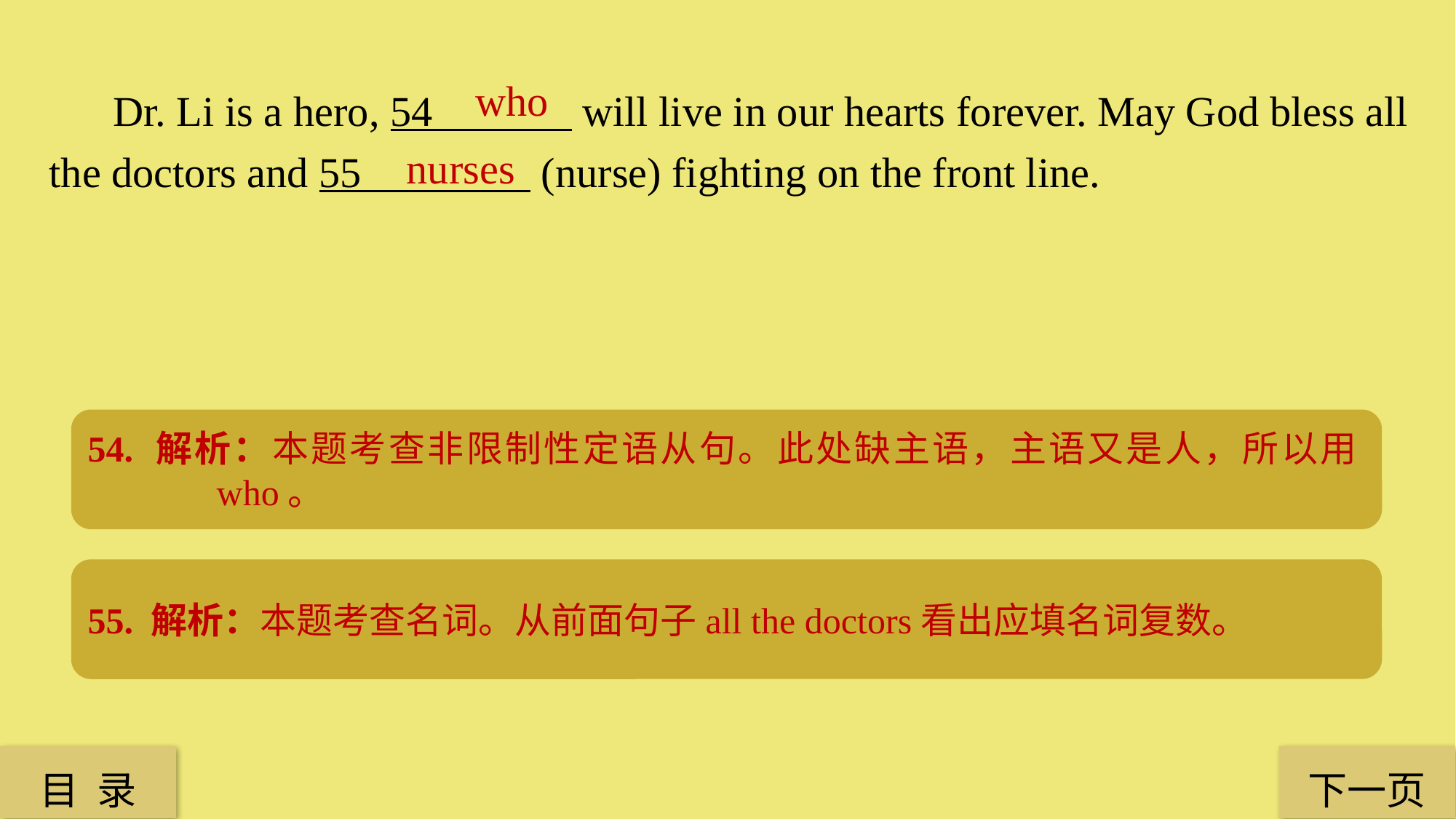

Dr. Li is a hero, 54              will live in our hearts forever. May God bless all the doctors and 55                 (nurse) fighting on the front line.
   who
nurses
54. 解析：本题考查非限制性定语从句。此处缺主语，主语又是人，所以用who。
55. 解析：本题考查名词。从前面句子all the doctors看出应填名词复数。